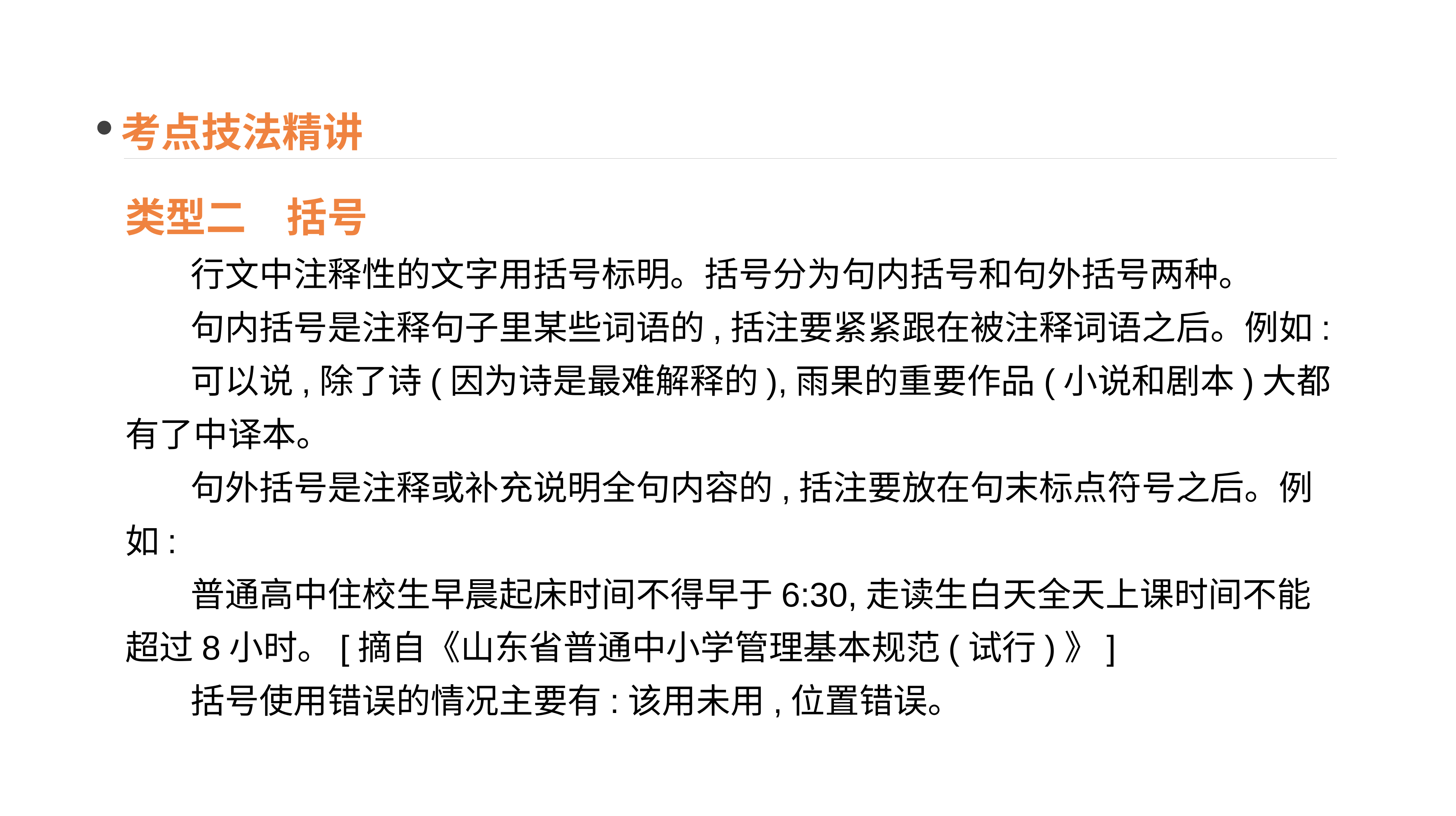

考点技法精讲

类型二　括号
行文中注释性的文字用括号标明。括号分为句内括号和句外括号两种。
句内括号是注释句子里某些词语的,括注要紧紧跟在被注释词语之后。例如:
可以说,除了诗(因为诗是最难解释的),雨果的重要作品(小说和剧本)大都有了中译本。
句外括号是注释或补充说明全句内容的,括注要放在句末标点符号之后。例如:
普通高中住校生早晨起床时间不得早于6:30,走读生白天全天上课时间不能超过8小时。[摘自《山东省普通中小学管理基本规范(试行)》]
括号使用错误的情况主要有:该用未用,位置错误。